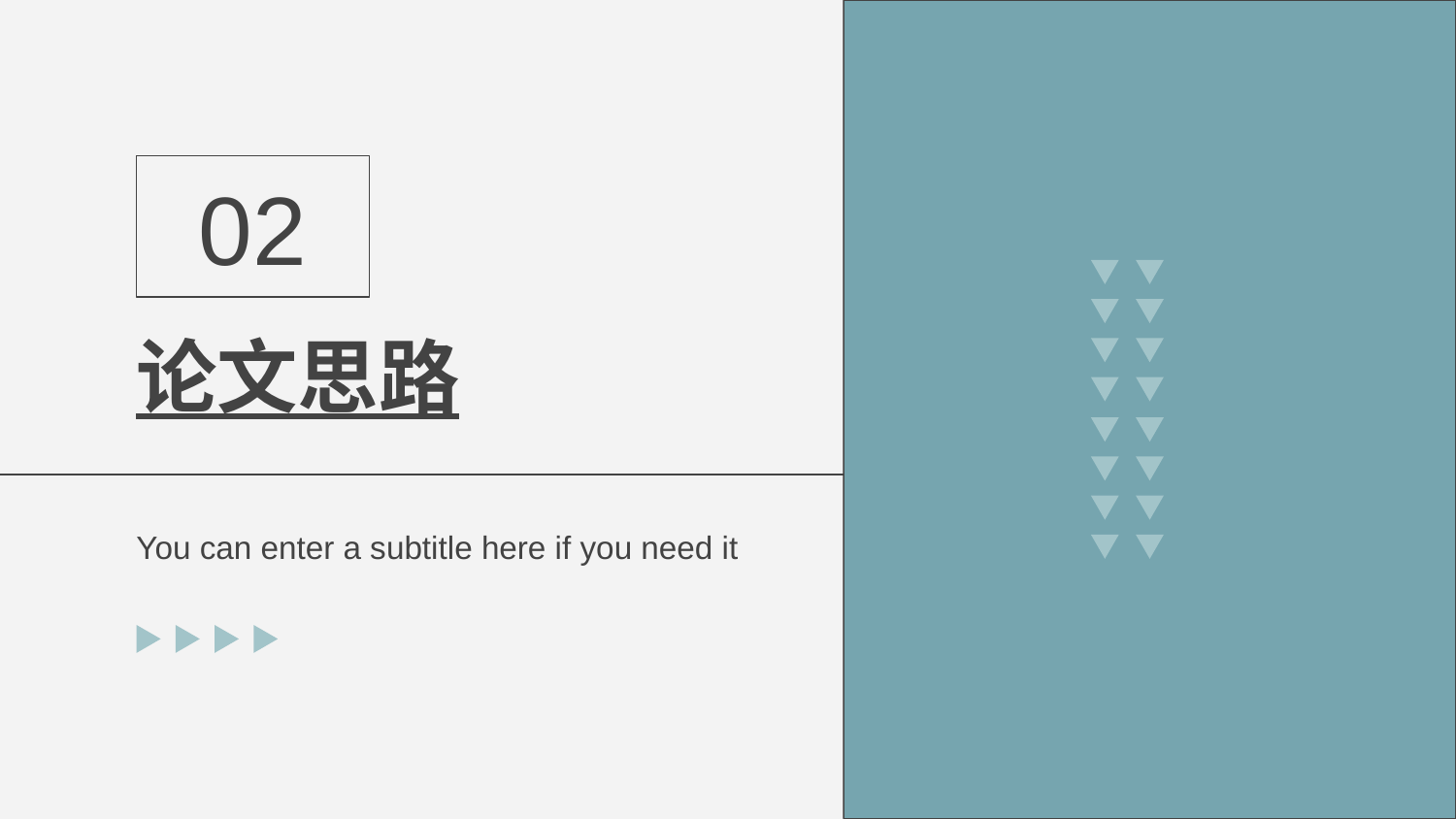

02
# 论文思路
You can enter a subtitle here if you need it